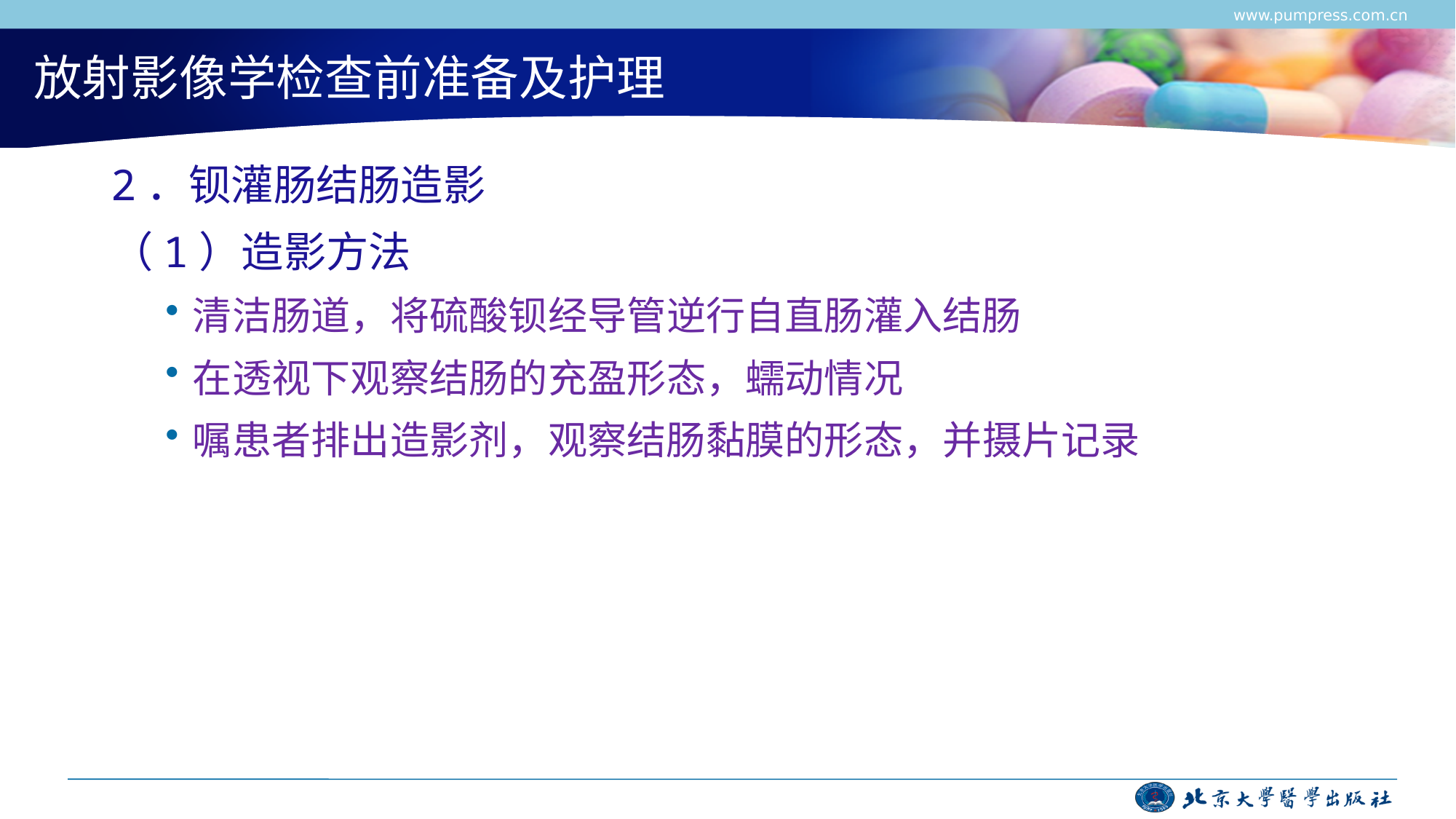

www.pumpress.com.cn
# 放射影像学检查前准备及护理
2．钡灌肠结肠造影
（1）造影方法
清洁肠道，将硫酸钡经导管逆行自直肠灌入结肠
在透视下观察结肠的充盈形态，蠕动情况
嘱患者排出造影剂，观察结肠黏膜的形态，并摄片记录